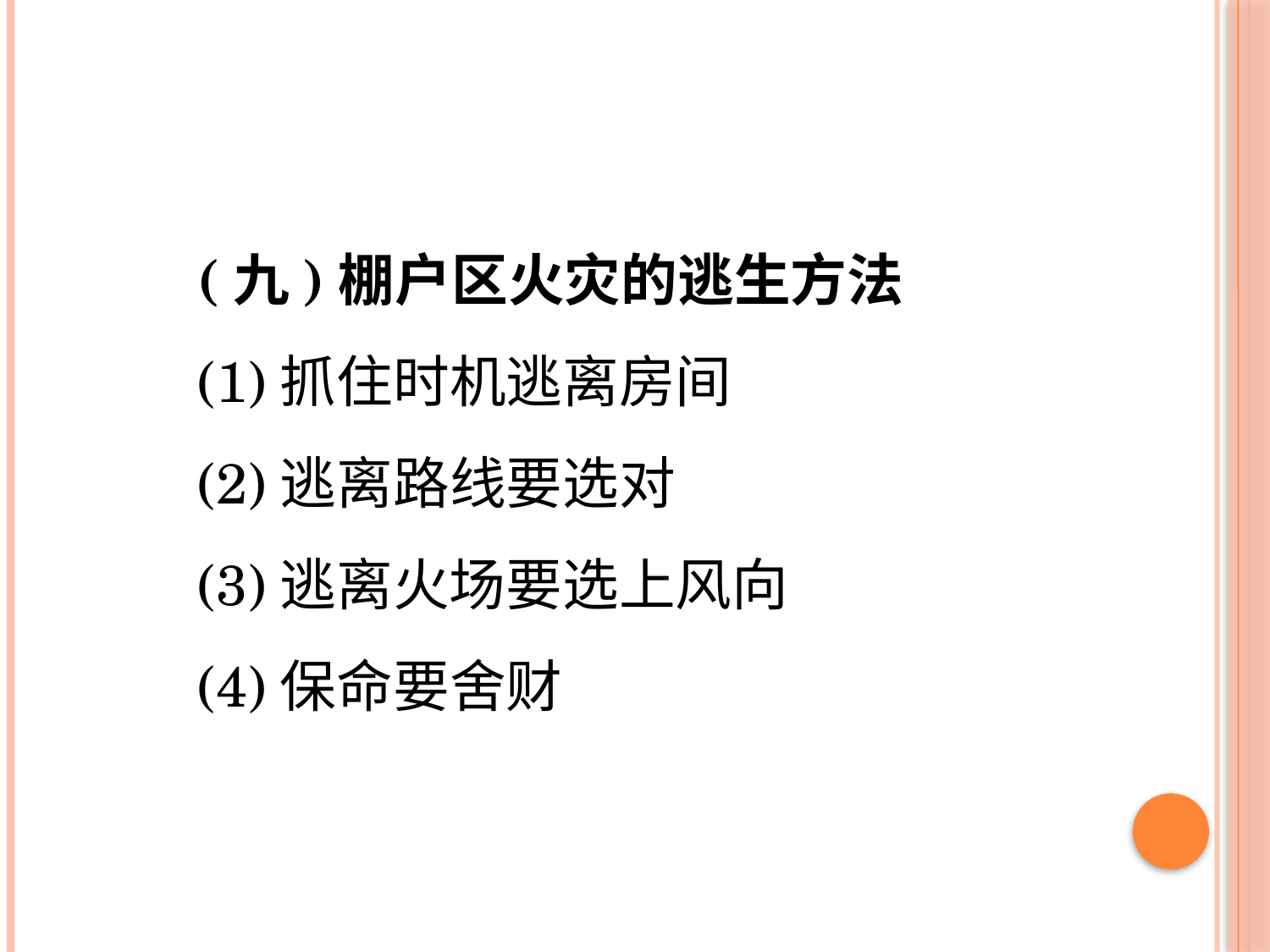

(九)棚户区火灾的逃生方法
(1)抓住时机逃离房间
(2)逃离路线要选对
(3)逃离火场要选上风向
(4)保命要舍财